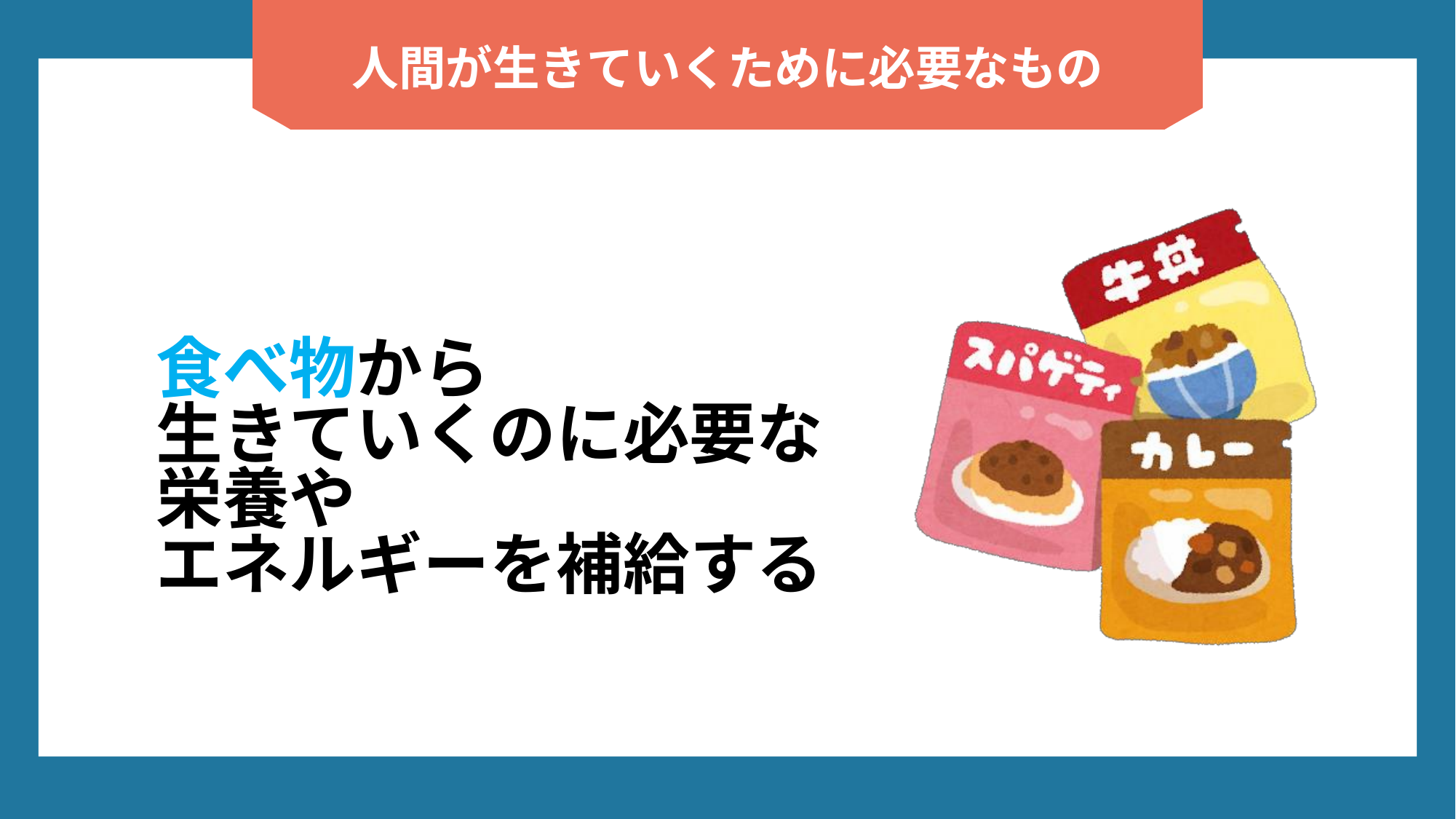

人間が生きていくために必要なもの

食べ物から
生きていくのに必要な
栄養や
エネルギーを補給する